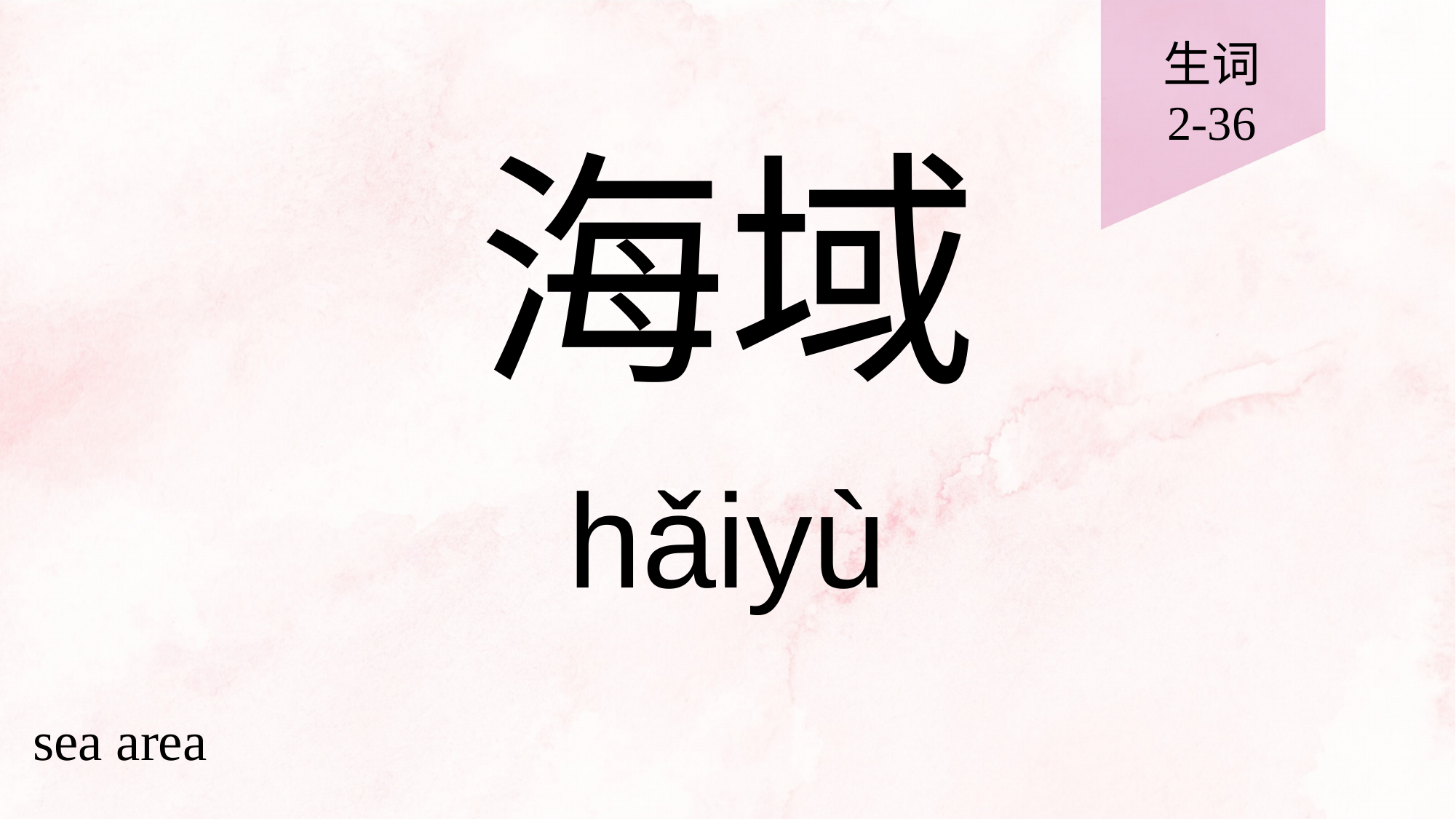

生词
2-36
# 海域
hǎiyù
sea area